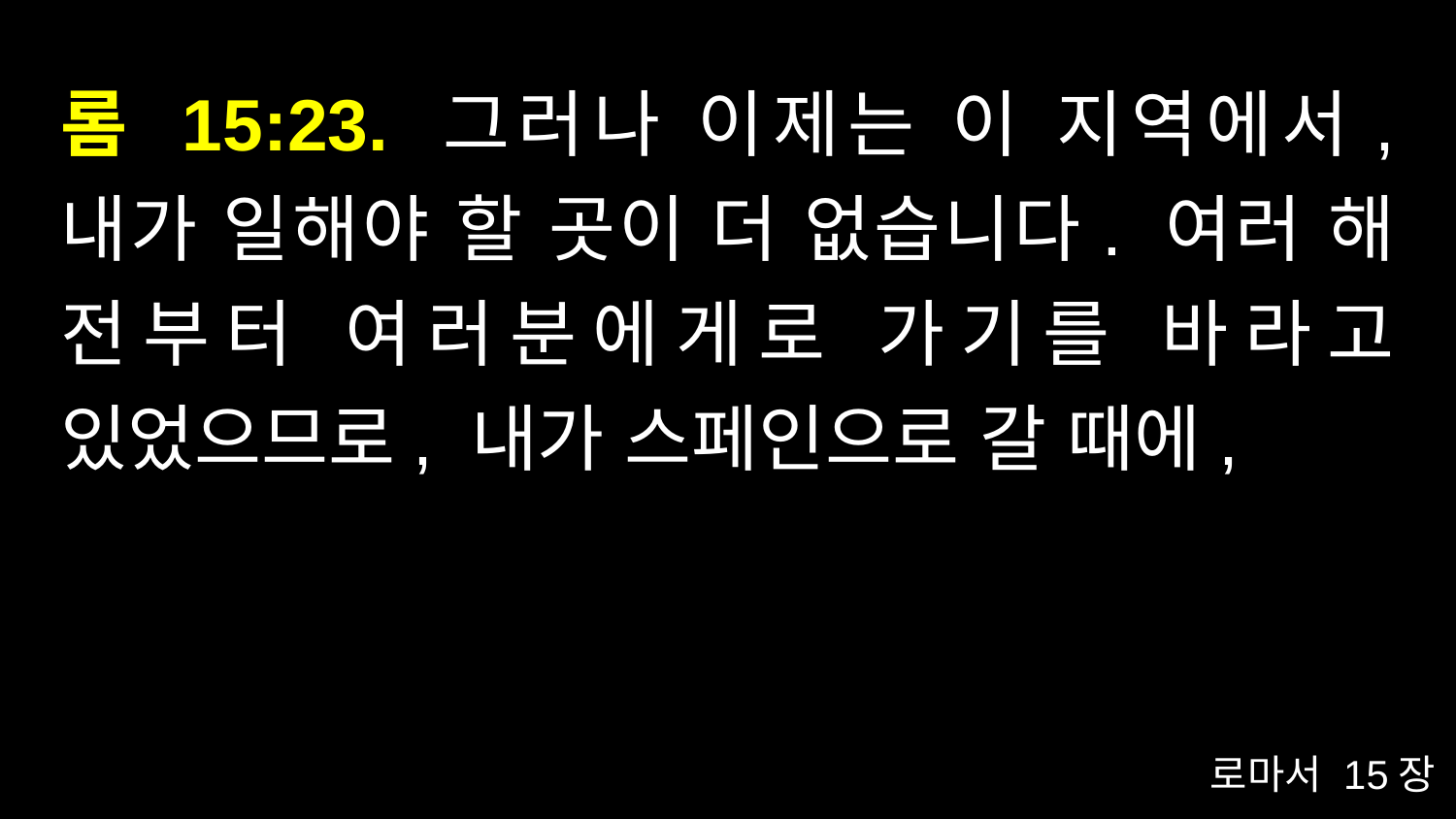

# 롬 15:23. 그러나 이제는 이 지역에서, 내가 일해야 할 곳이 더 없습니다. 여러 해 전부터 여러분에게로 가기를 바라고 있었으므로, 내가 스페인으로 갈 때에,
로마서 15장